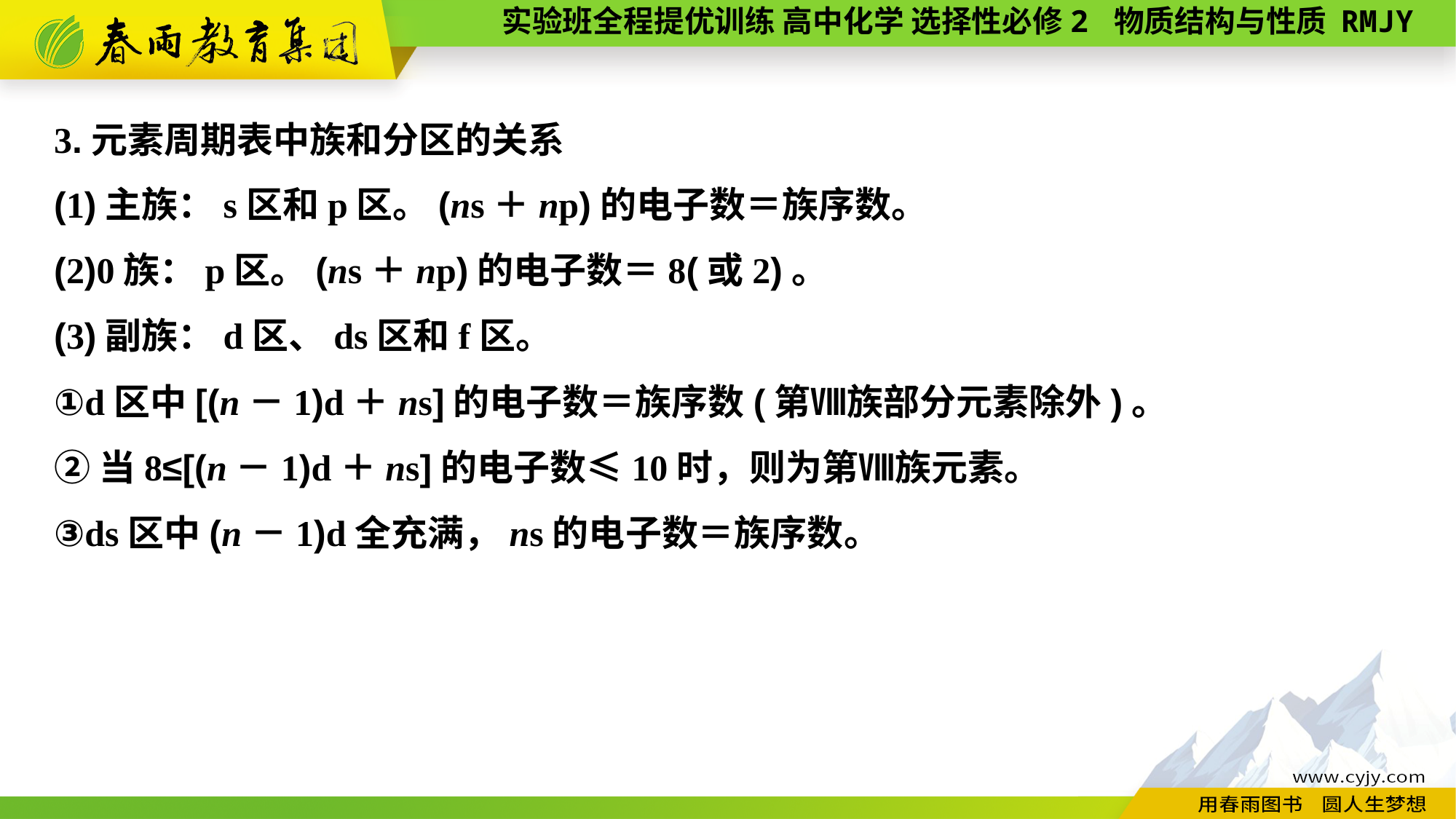

3.元素周期表中族和分区的关系
(1)主族：s区和p区。(ns＋np)的电子数＝族序数。
(2)0族：p区。(ns＋np)的电子数＝8(或2)。
(3)副族：d区、ds区和f区。
①d区中[(n－1)d＋ns]的电子数＝族序数(第Ⅷ族部分元素除外)。
②当8≤[(n－1)d＋ns]的电子数≤10时，则为第Ⅷ族元素。
③ds区中(n－1)d全充满，ns的电子数＝族序数。